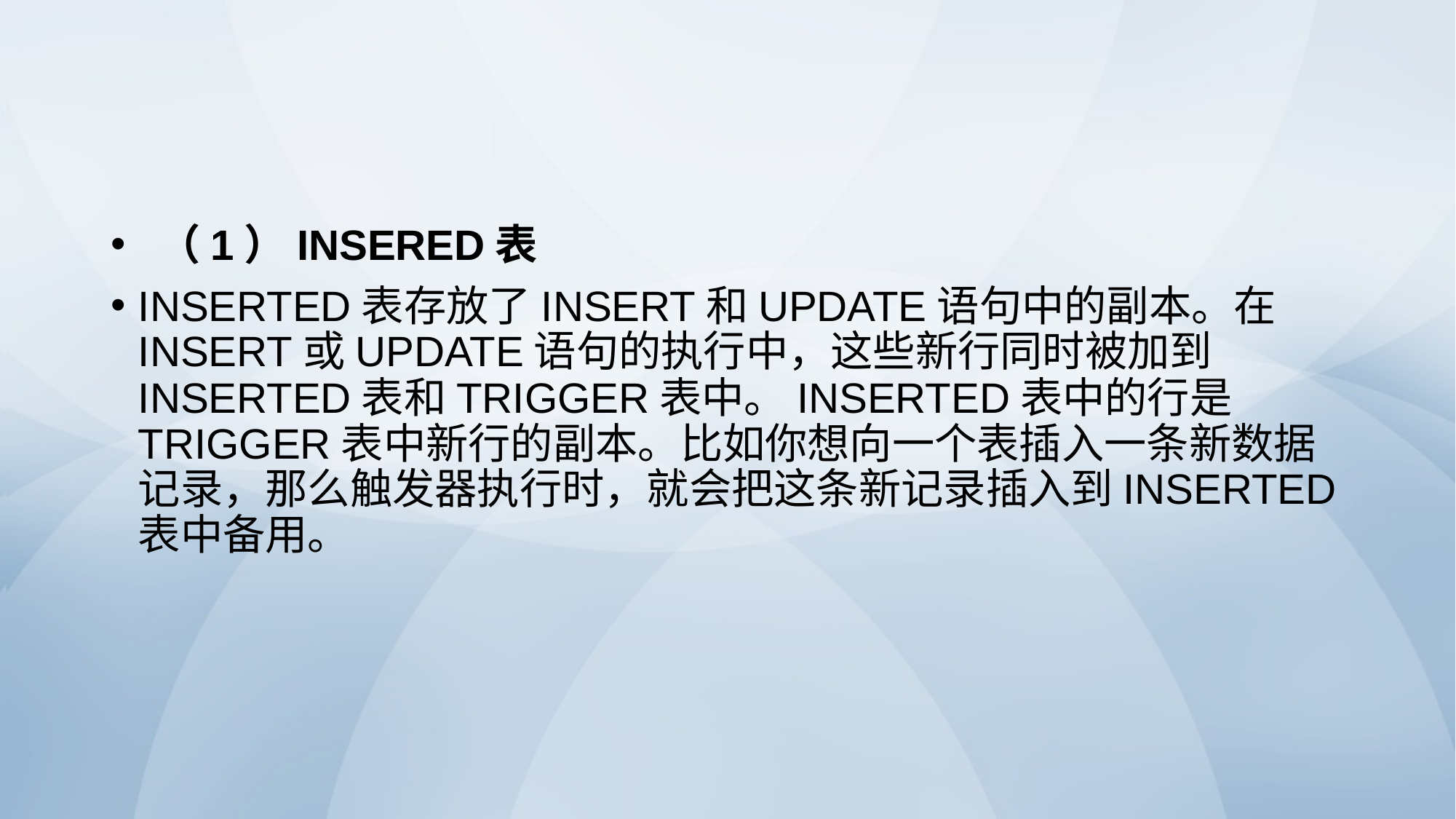

#
 （1）INSERED表
inserted表存放了INSERT和UPDATE语句中的副本。在INSERT或UPDATE语句的执行中，这些新行同时被加到inserted表和trigger表中。inserted表中的行是trigger表中新行的副本。比如你想向一个表插入一条新数据记录，那么触发器执行时，就会把这条新记录插入到INSERTED表中备用。